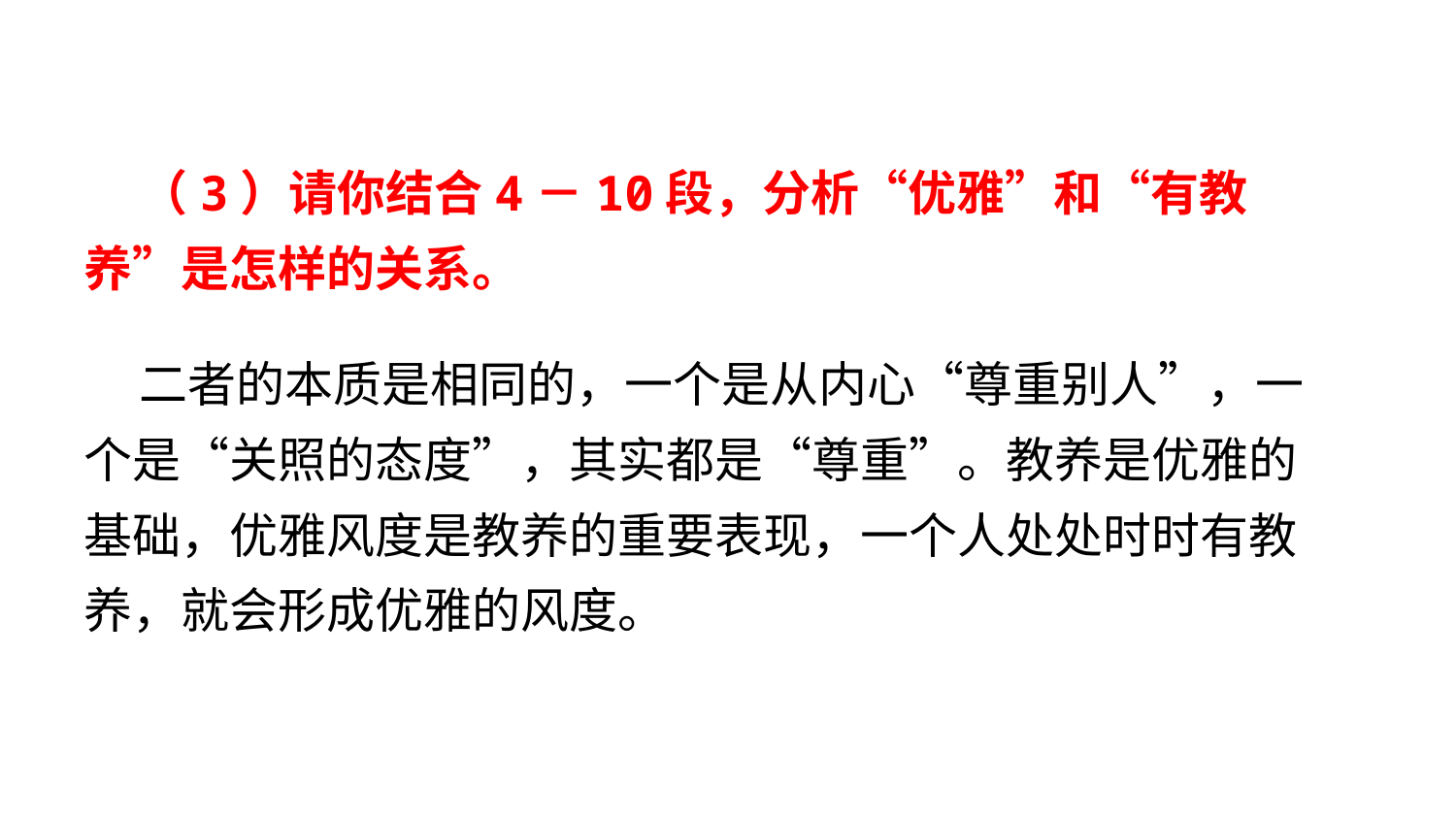

（3）请你结合4－10段，分析“优雅”和“有教养”是怎样的关系。
    二者的本质是相同的，一个是从内心“尊重别人”，一个是“关照的态度”，其实都是“尊重”。教养是优雅的基础，优雅风度是教养的重要表现，一个人处处时时有教养，就会形成优雅的风度。